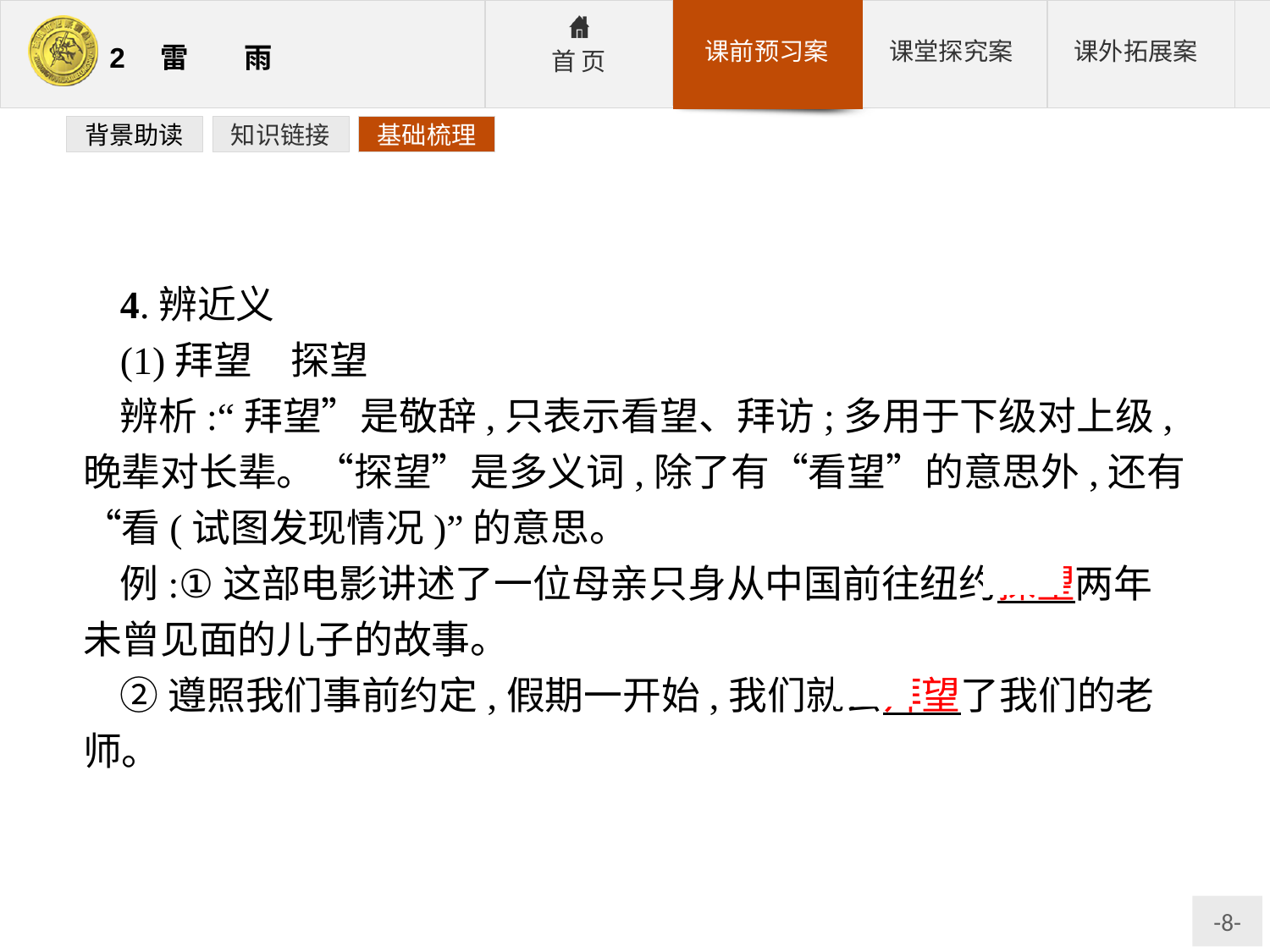

背景助读
知识链接
基础梳理
4.辨近义
(1)拜望　探望
辨析:“拜望”是敬辞,只表示看望、拜访;多用于下级对上级,晚辈对长辈。“探望”是多义词,除了有“看望”的意思外,还有“看(试图发现情况)”的意思。
例:①这部电影讲述了一位母亲只身从中国前往纽约探望两年未曾见面的儿子的故事。
②遵照我们事前约定,假期一开始,我们就去拜望了我们的老师。